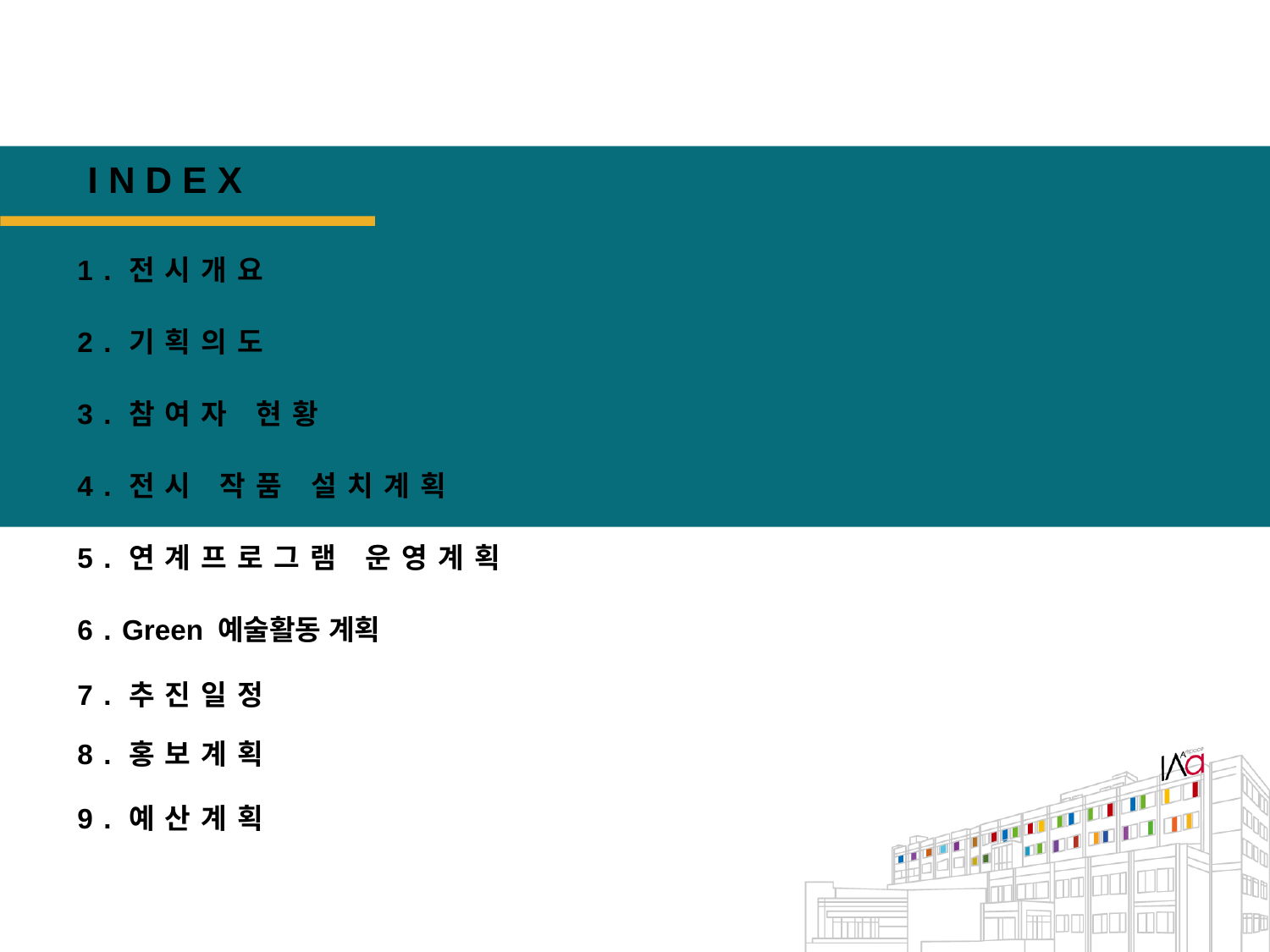

I N D E X
1.전시개요
2.기획의도
3.참여자 현황
4.전시 작품 설치계획
5.연계프로그램 운영계획
6.Green 예술활동 계획
7.추진일정

8.홍보계획

9.예산계획